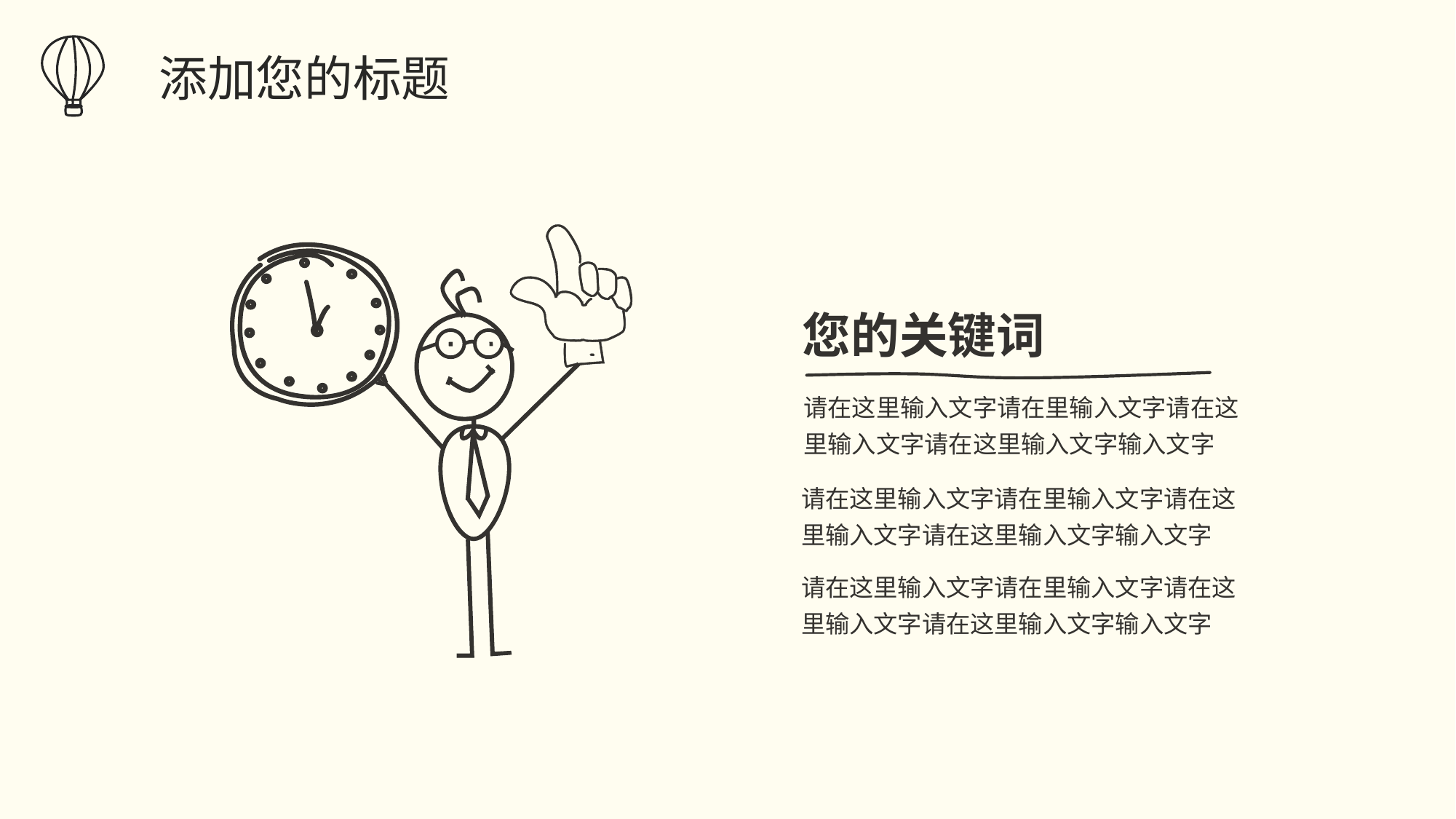

添加您的标题

您的关键词

请在这里输入文字请在里输入文字请在这里输入文字请在这里输入文字输入文字
请在这里输入文字请在里输入文字请在这里输入文字请在这里输入文字输入文字
请在这里输入文字请在里输入文字请在这里输入文字请在这里输入文字输入文字